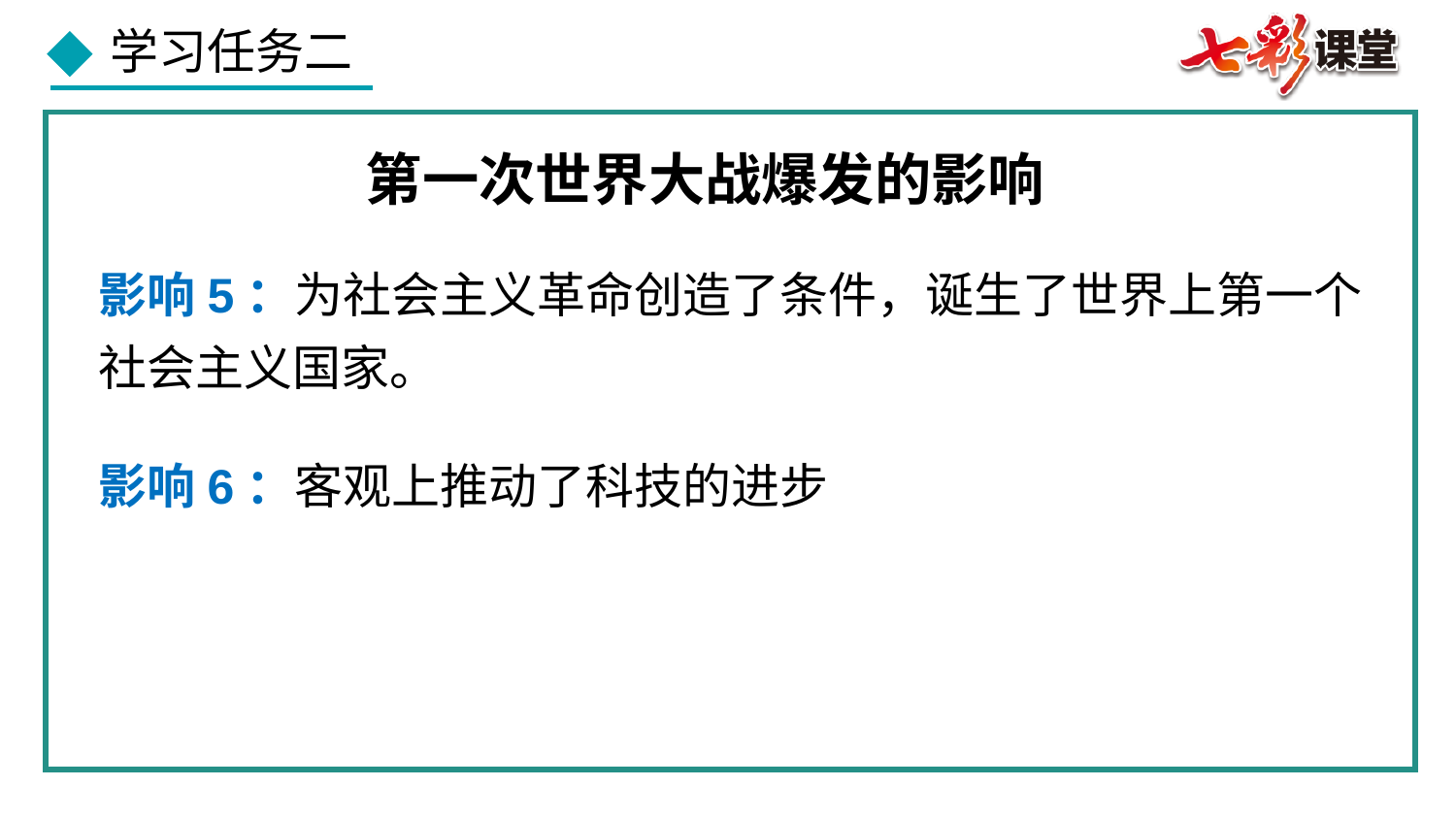

第一次世界大战爆发的影响
影响5：为社会主义革命创造了条件，诞生了世界上第一个社会主义国家。
影响6：客观上推动了科技的进步